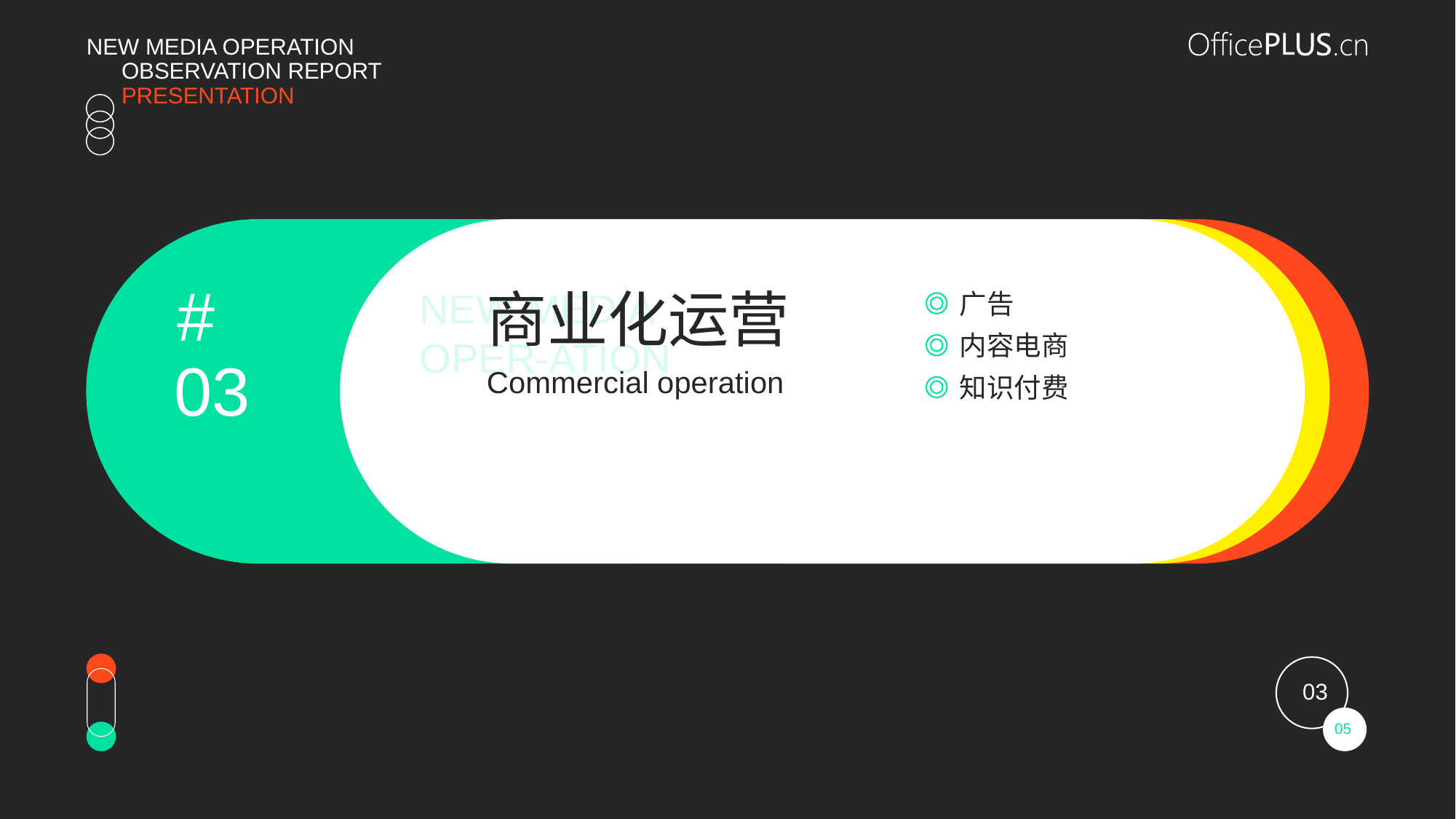

商业化运营
广告

内容电商

03
Commercial operation
知识付费

03